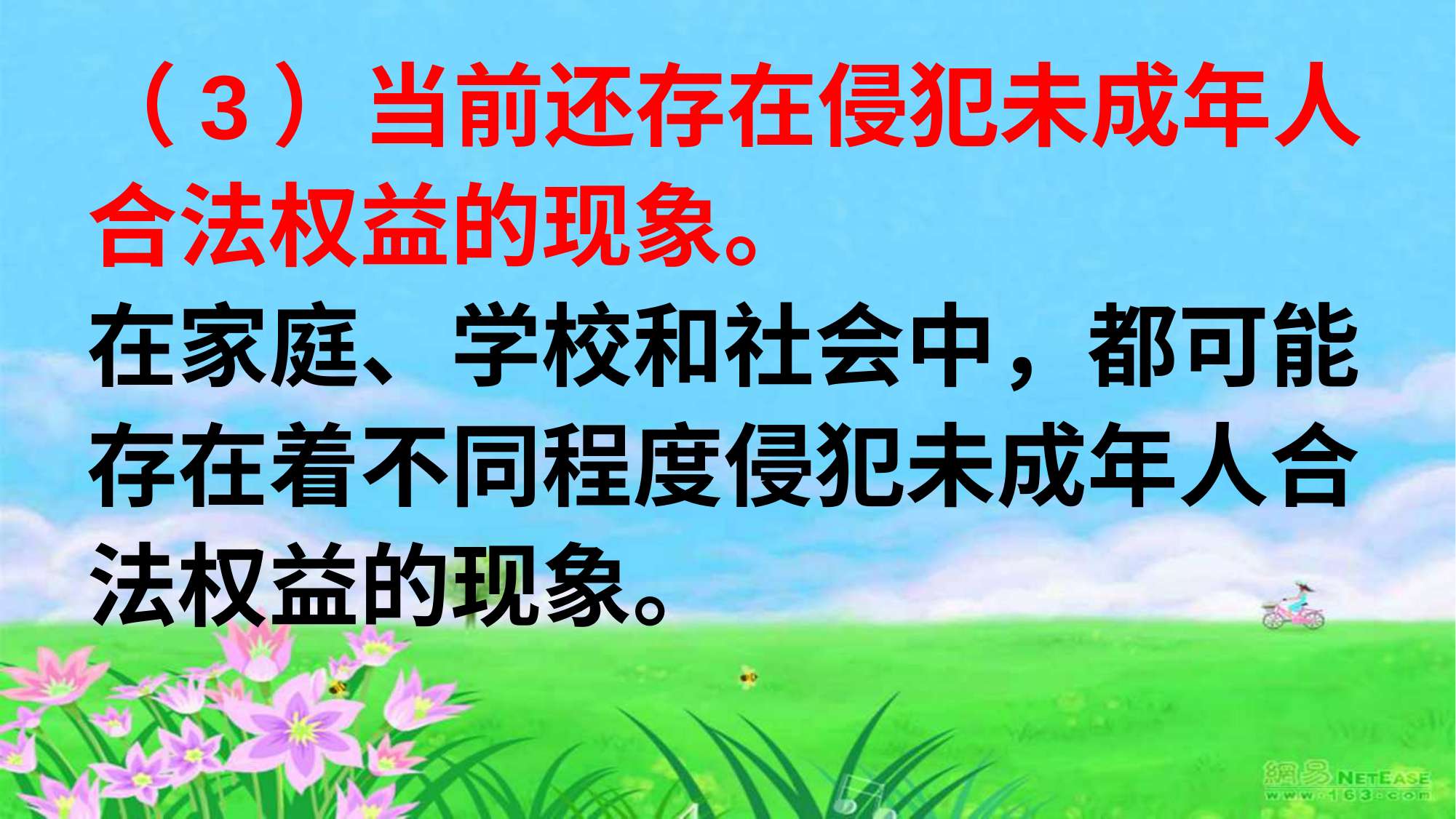

（3）当前还存在侵犯未成年人合法权益的现象。
在家庭、学校和社会中，都可能存在着不同程度侵犯未成年人合法权益的现象。